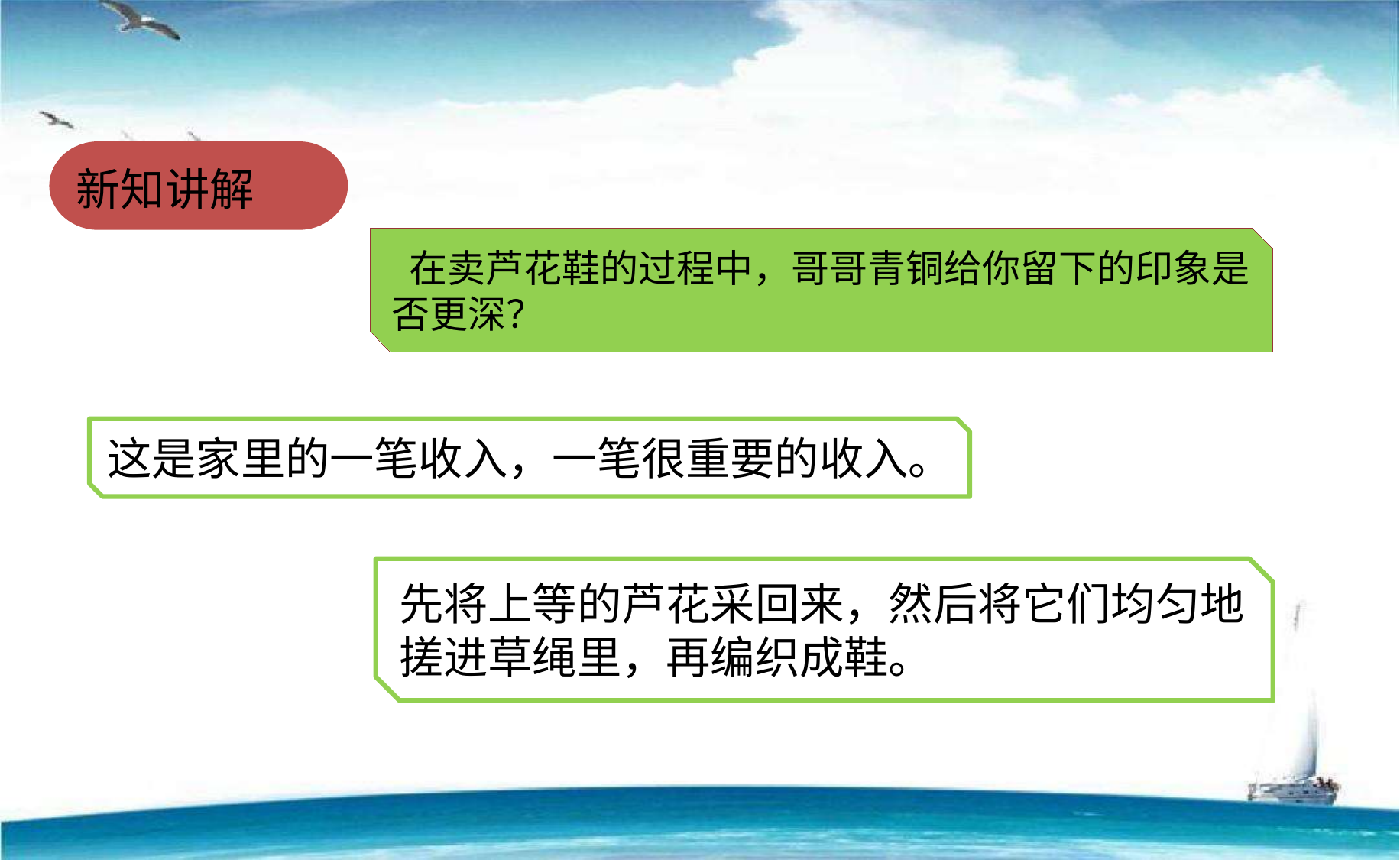

新知讲解
 在卖芦花鞋的过程中，哥哥青铜给你留下的印象是否更深？
这是家里的一笔收入，一笔很重要的收入。
先将上等的芦花采回来，然后将它们均匀地搓进草绳里，再编织成鞋。